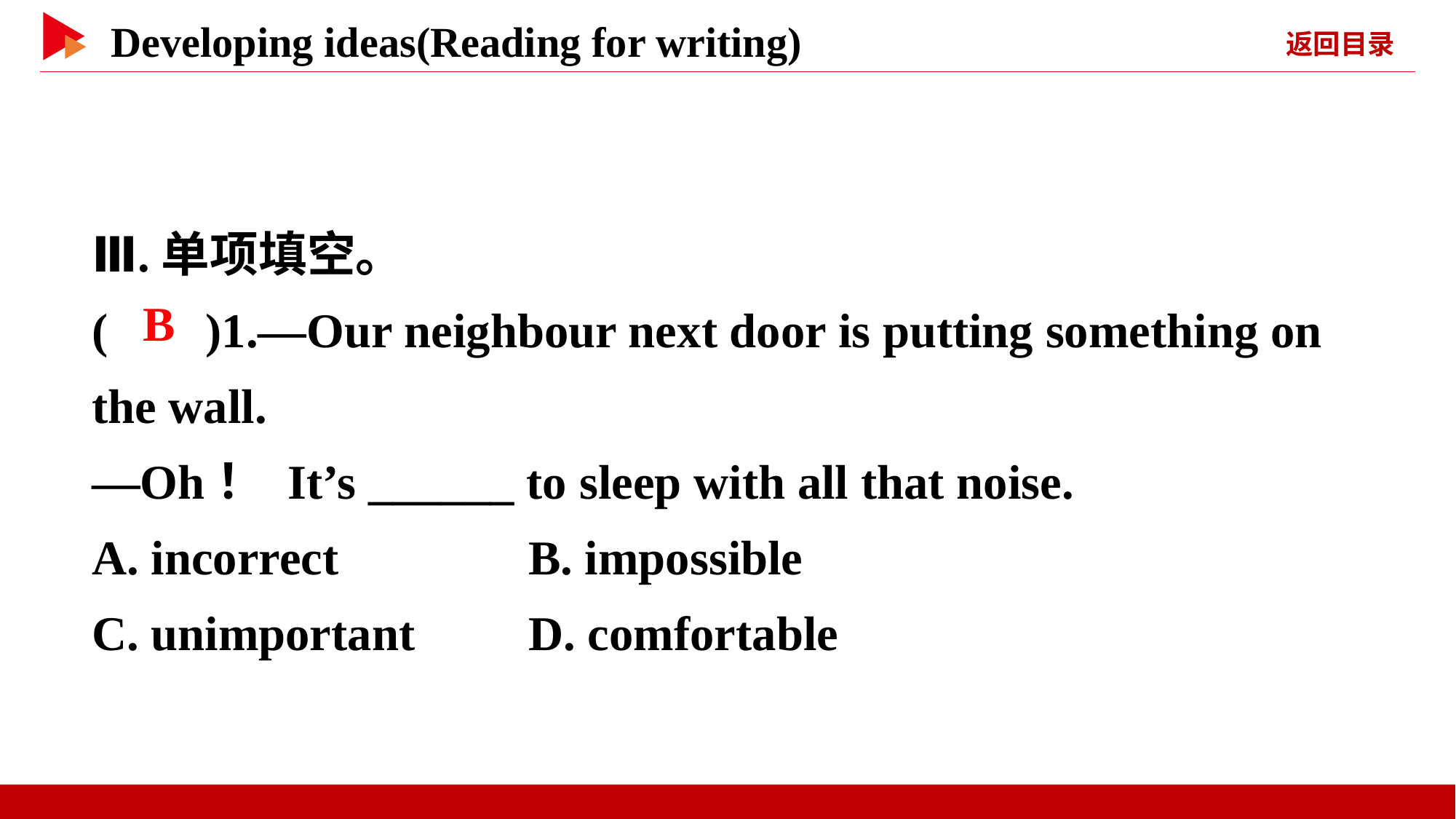

Ⅲ.单项填空。
(        )1.—Our neighbour next door is putting something on the wall.
—Oh！ It’s ______ to sleep with all that noise.
A. incorrect		B. impossible
C. unimportant		D. comfortable
   B